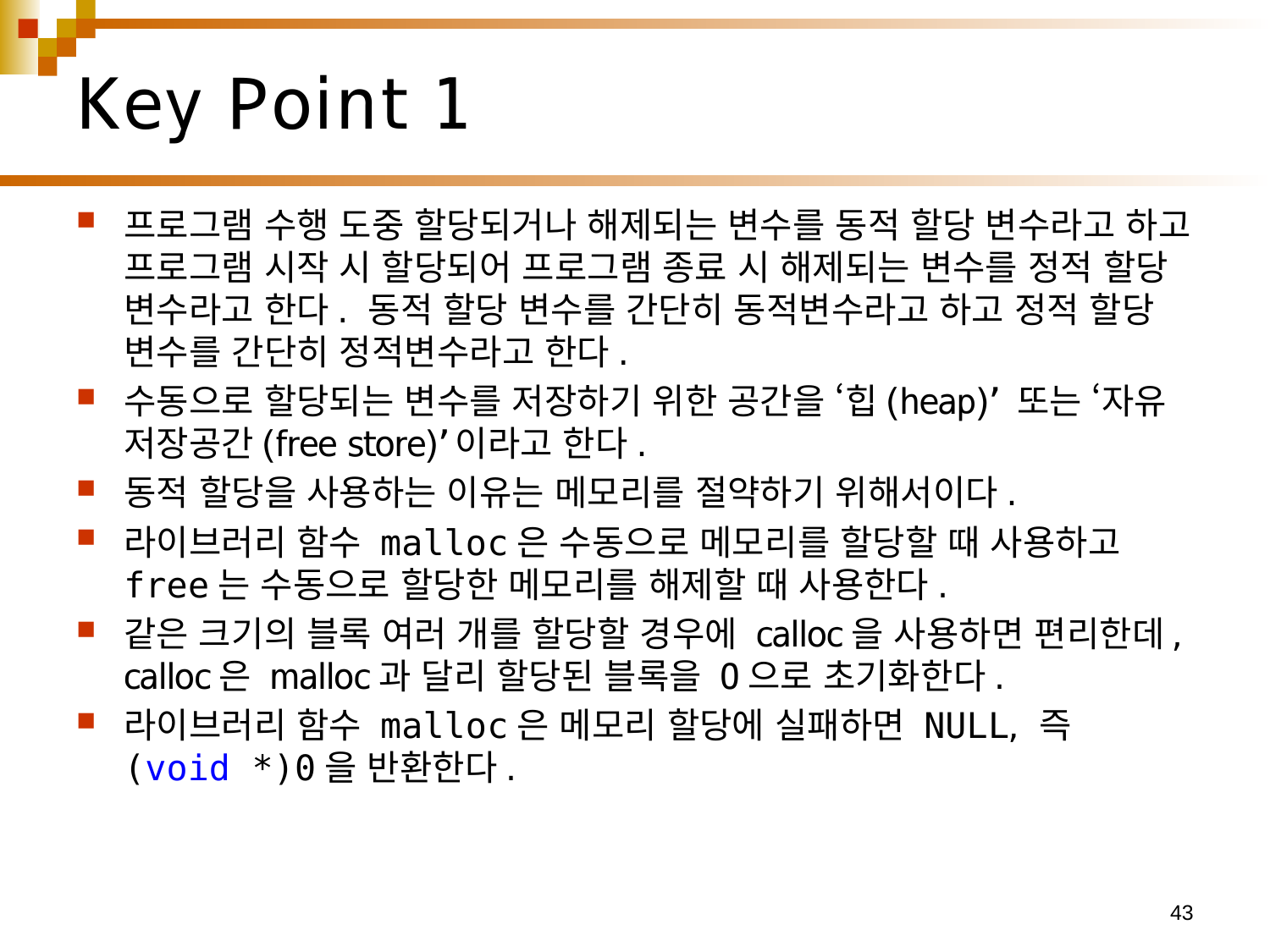

# Key Point 1
프로그램 수행 도중 할당되거나 해제되는 변수를 동적 할당 변수라고 하고 프로그램 시작 시 할당되어 프로그램 종료 시 해제되는 변수를 정적 할당 변수라고 한다. 동적 할당 변수를 간단히 동적변수라고 하고 정적 할당 변수를 간단히 정적변수라고 한다.
수동으로 할당되는 변수를 저장하기 위한 공간을 ‘힙(heap)’ 또는 ‘자유 저장공간(free store)’이라고 한다.
동적 할당을 사용하는 이유는 메모리를 절약하기 위해서이다.
라이브러리 함수 malloc은 수동으로 메모리를 할당할 때 사용하고 free는 수동으로 할당한 메모리를 해제할 때 사용한다.
같은 크기의 블록 여러 개를 할당할 경우에 calloc을 사용하면 편리한데, calloc은 malloc과 달리 할당된 블록을 0으로 초기화한다.
라이브러리 함수 malloc은 메모리 할당에 실패하면 NULL, 즉 (void *)0을 반환한다.
43